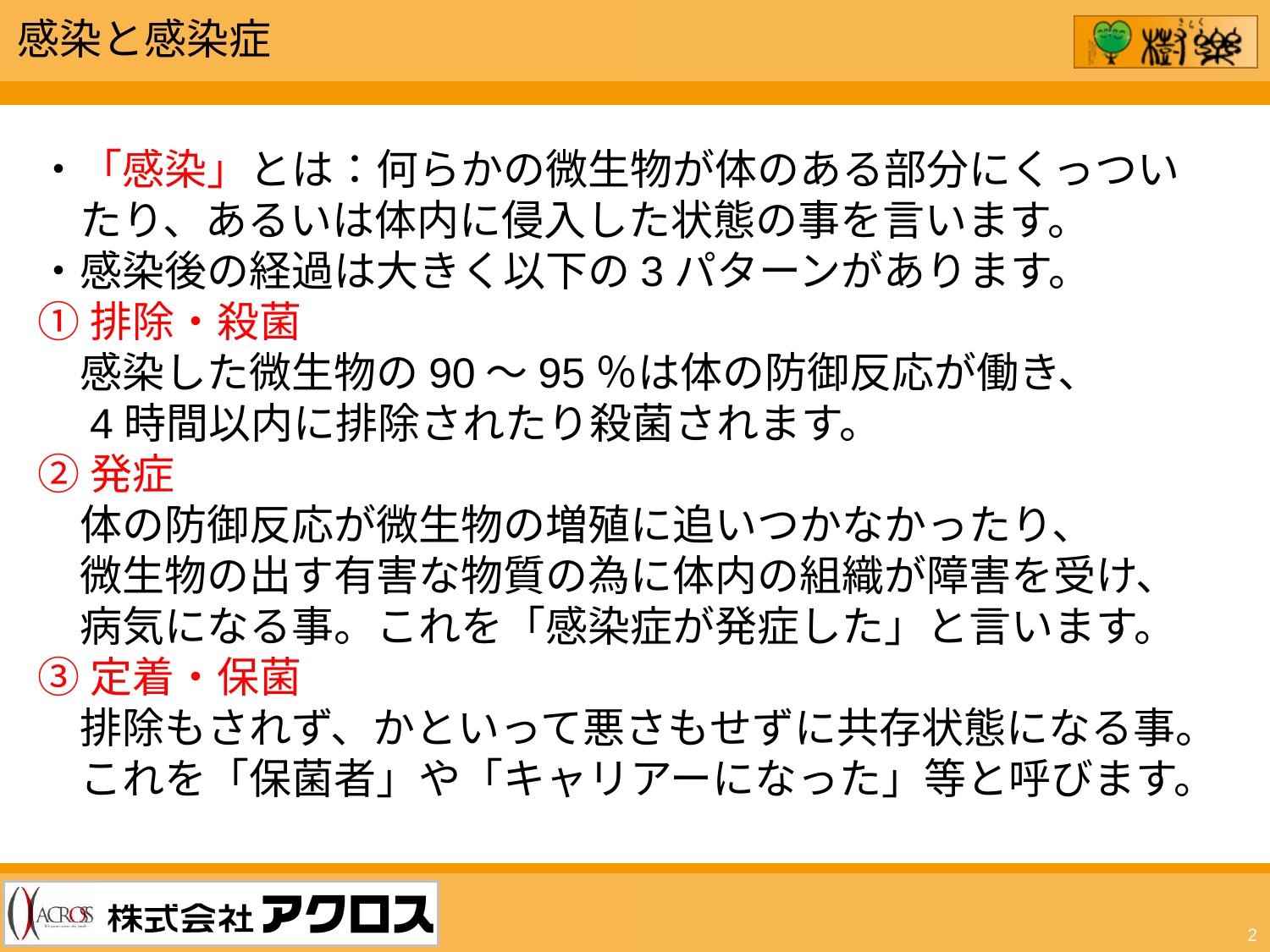

感染と感染症
・「感染」とは：何らかの微生物が体のある部分にくっつい
　たり、あるいは体内に侵入した状態の事を言います。
・感染後の経過は大きく以下の3パターンがあります。
①排除・殺菌
　感染した微生物の90～95％は体の防御反応が働き、
　4時間以内に排除されたり殺菌されます。
②発症
　体の防御反応が微生物の増殖に追いつかなかったり、
　微生物の出す有害な物質の為に体内の組織が障害を受け、
　病気になる事。これを「感染症が発症した」と言います。
③定着・保菌
　排除もされず、かといって悪さもせずに共存状態になる事。
　これを「保菌者」や「キャリアーになった」等と呼びます。
2